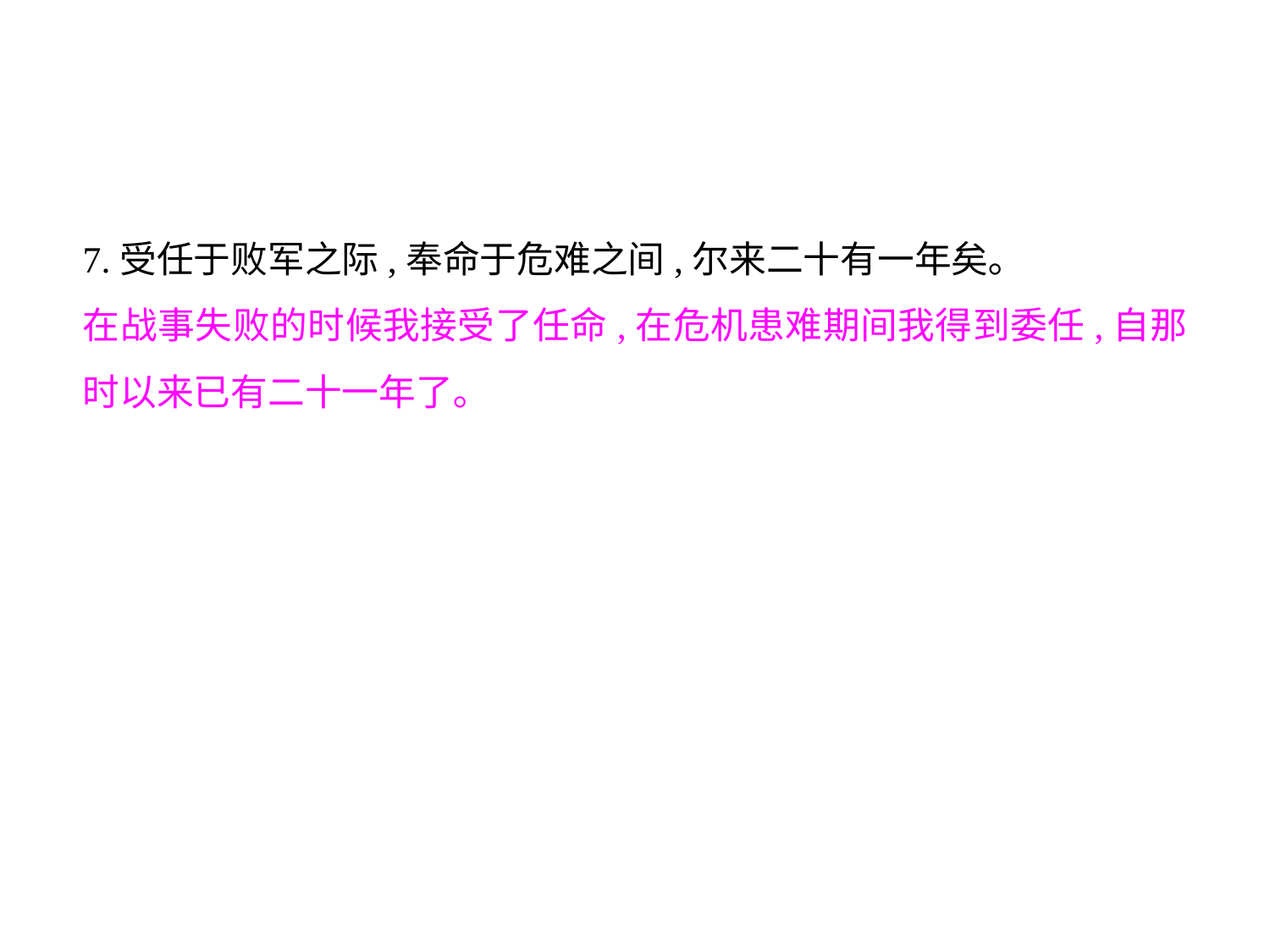

7.受任于败军之际,奉命于危难之间,尔来二十有一年矣｡
在战事失败的时候我接受了任命,在危机患难期间我得到委任,自那时以来已有二十一年了｡